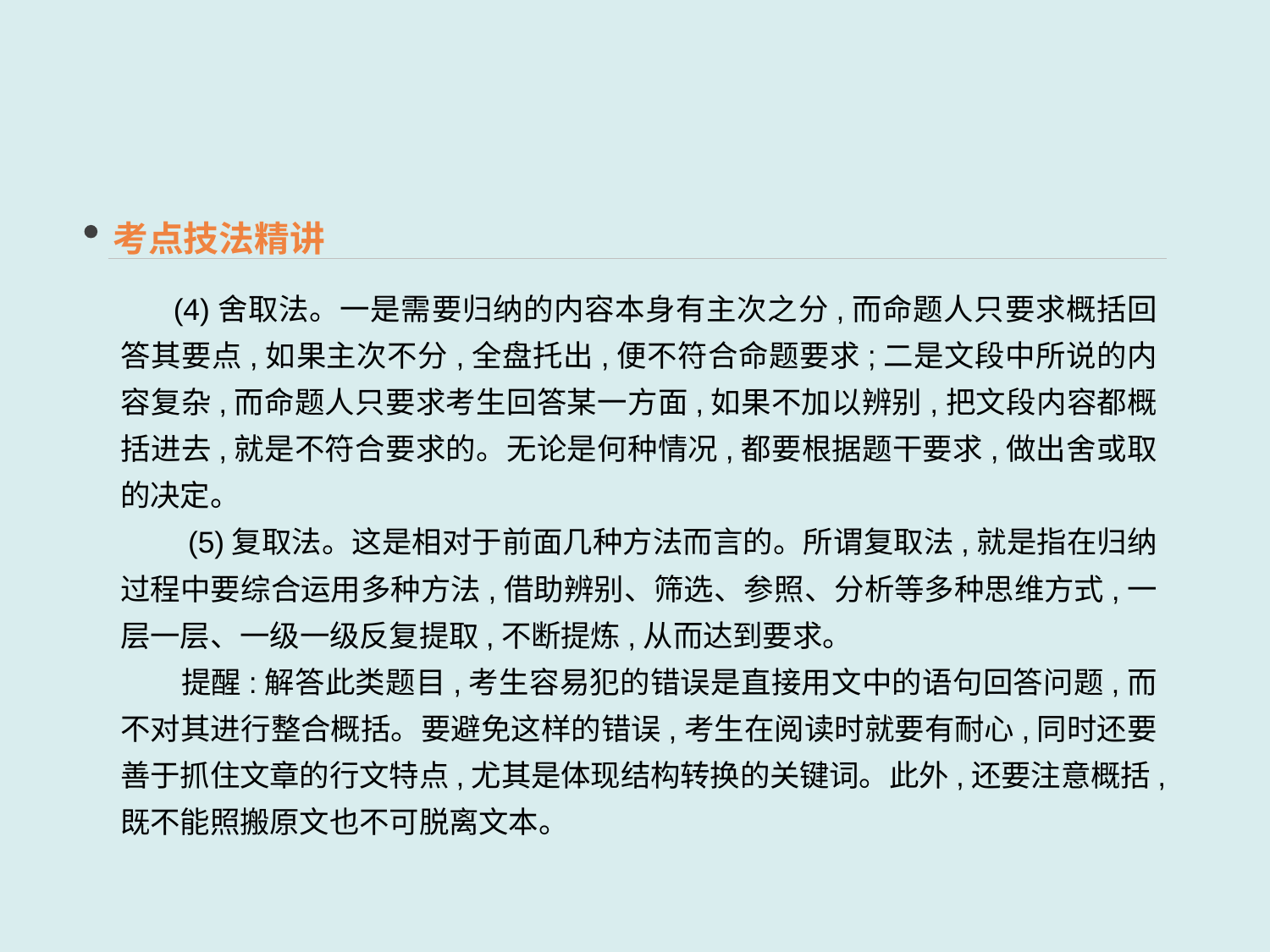

考点技法精讲

　  (4)舍取法。一是需要归纳的内容本身有主次之分,而命题人只要求概括回答其要点,如果主次不分,全盘托出,便不符合命题要求;二是文段中所说的内容复杂,而命题人只要求考生回答某一方面,如果不加以辨别,把文段内容都概括进去,就是不符合要求的。无论是何种情况,都要根据题干要求,做出舍或取的决定。
　　(5)复取法。这是相对于前面几种方法而言的。所谓复取法,就是指在归纳过程中要综合运用多种方法,借助辨别、筛选、参照、分析等多种思维方式,一层一层、一级一级反复提取,不断提炼,从而达到要求。
　　提醒:解答此类题目,考生容易犯的错误是直接用文中的语句回答问题,而不对其进行整合概括。要避免这样的错误,考生在阅读时就要有耐心,同时还要善于抓住文章的行文特点,尤其是体现结构转换的关键词。此外,还要注意概括,既不能照搬原文也不可脱离文本。